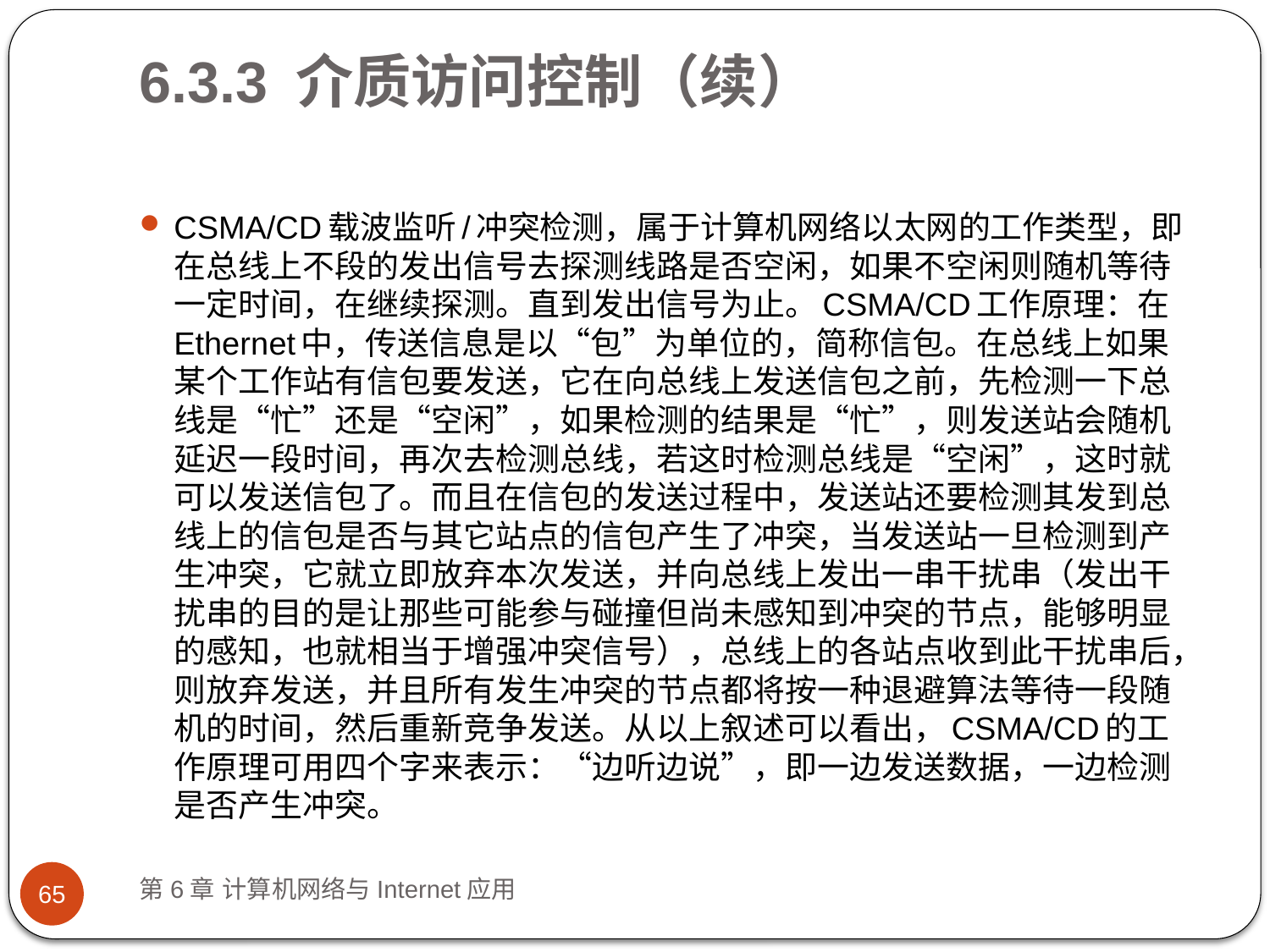

# 6.3.3 介质访问控制（续）
CSMA/CD载波监听/冲突检测，属于计算机网络以太网的工作类型，即在总线上不段的发出信号去探测线路是否空闲，如果不空闲则随机等待一定时间，在继续探测。直到发出信号为止。CSMA/CD工作原理：在Ethernet中，传送信息是以“包”为单位的，简称信包。在总线上如果某个工作站有信包要发送，它在向总线上发送信包之前，先检测一下总线是“忙”还是“空闲”，如果检测的结果是“忙”，则发送站会随机延迟一段时间，再次去检测总线，若这时检测总线是“空闲”，这时就可以发送信包了。而且在信包的发送过程中，发送站还要检测其发到总线上的信包是否与其它站点的信包产生了冲突，当发送站一旦检测到产生冲突，它就立即放弃本次发送，并向总线上发出一串干扰串（发出干扰串的目的是让那些可能参与碰撞但尚未感知到冲突的节点，能够明显的感知，也就相当于增强冲突信号），总线上的各站点收到此干扰串后，则放弃发送，并且所有发生冲突的节点都将按一种退避算法等待一段随机的时间，然后重新竞争发送。从以上叙述可以看出，CSMA/CD的工作原理可用四个字来表示：“边听边说”，即一边发送数据，一边检测是否产生冲突。

第6章 计算机网络与Internet应用
65